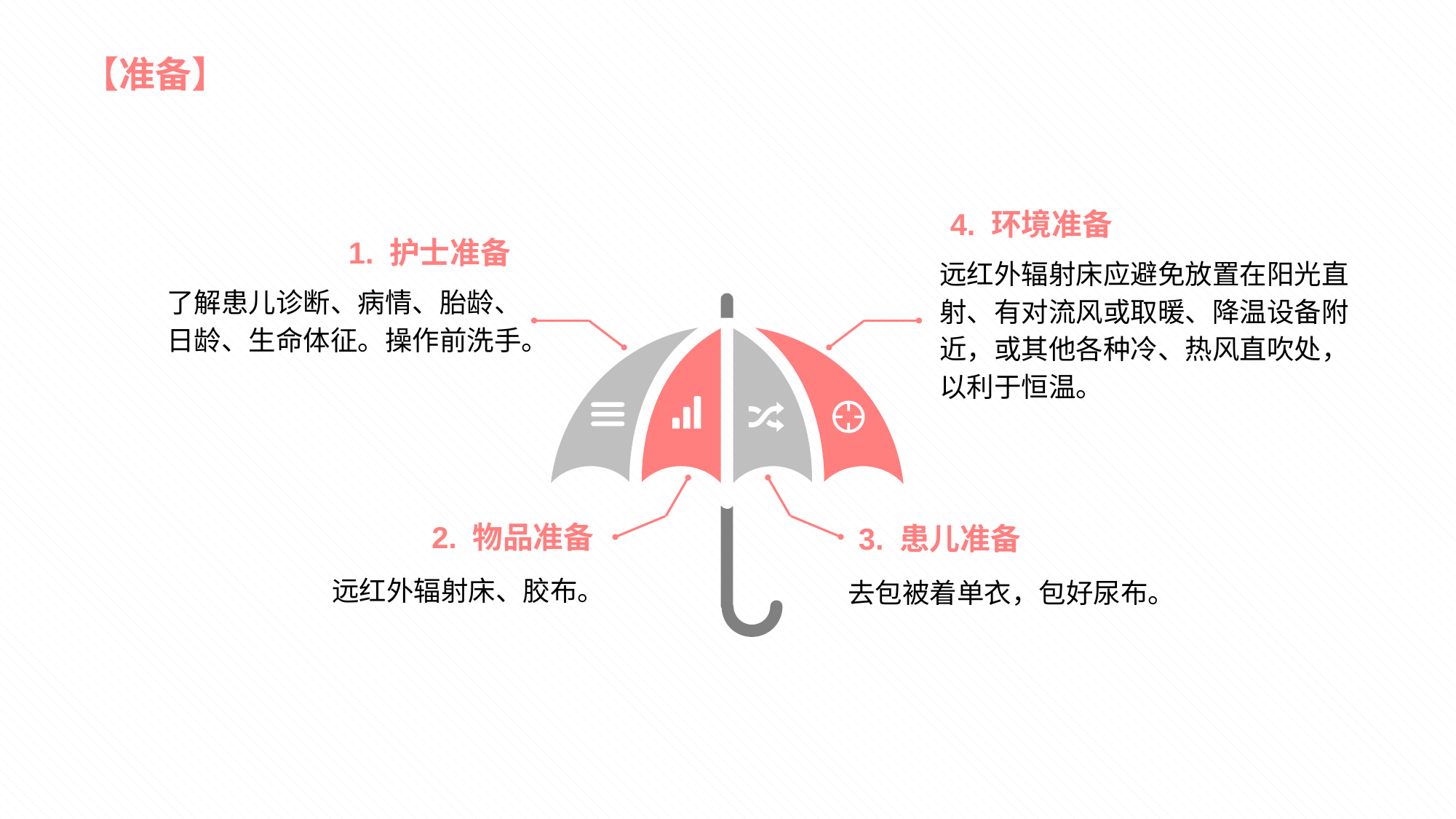

【准备】
4. 环境准备
1. 护士准备
远红外辐射床应避免放置在阳光直射、有对流风或取暖、降温设备附近，或其他各种冷、热风直吹处，以利于恒温。
了解患儿诊断、病情、胎龄、日龄、生命体征。操作前洗手。

2. 物品准备
3. 患儿准备
远红外辐射床、胶布。
去包被着单衣，包好尿布。